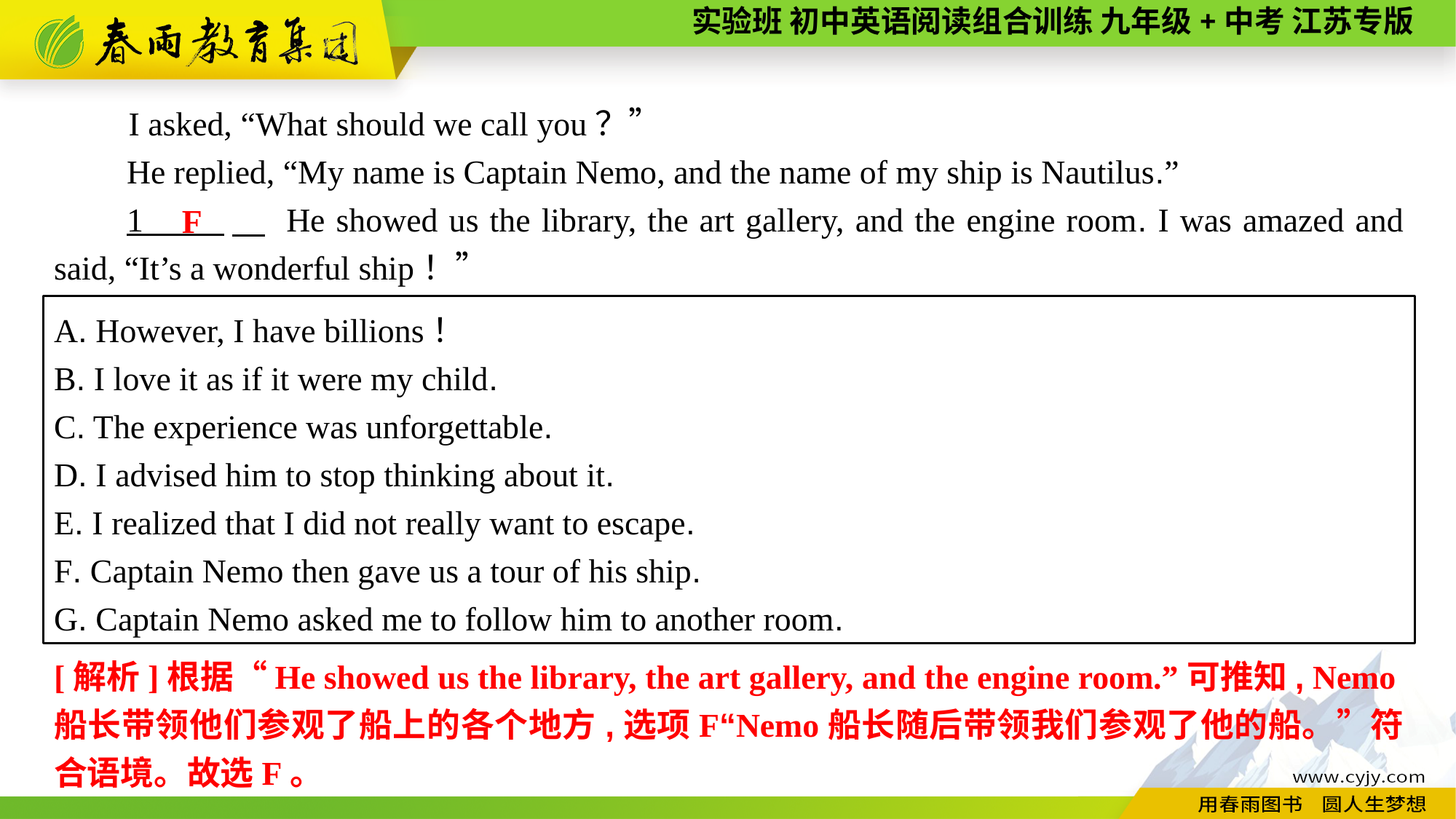

I asked, “What should we call you？”
He replied, “My name is Captain Nemo, and the name of my ship is Nautilus.”
1       　 He showed us the library, the art gallery, and the engine room. I was amazed and said, “It’s a wonderful ship！”
F
A. However, I have billions！
B. I love it as if it were my child.
C. The experience was unforgettable.
D. I advised him to stop thinking about it.
E. I realized that I did not really want to escape.
F. Captain Nemo then gave us a tour of his ship.
G. Captain Nemo asked me to follow him to another room.
[解析]根据“He showed us the library, the art gallery, and the engine room.”可推知, Nemo船长带领他们参观了船上的各个地方,选项F“Nemo船长随后带领我们参观了他的船。”符合语境。故选F。